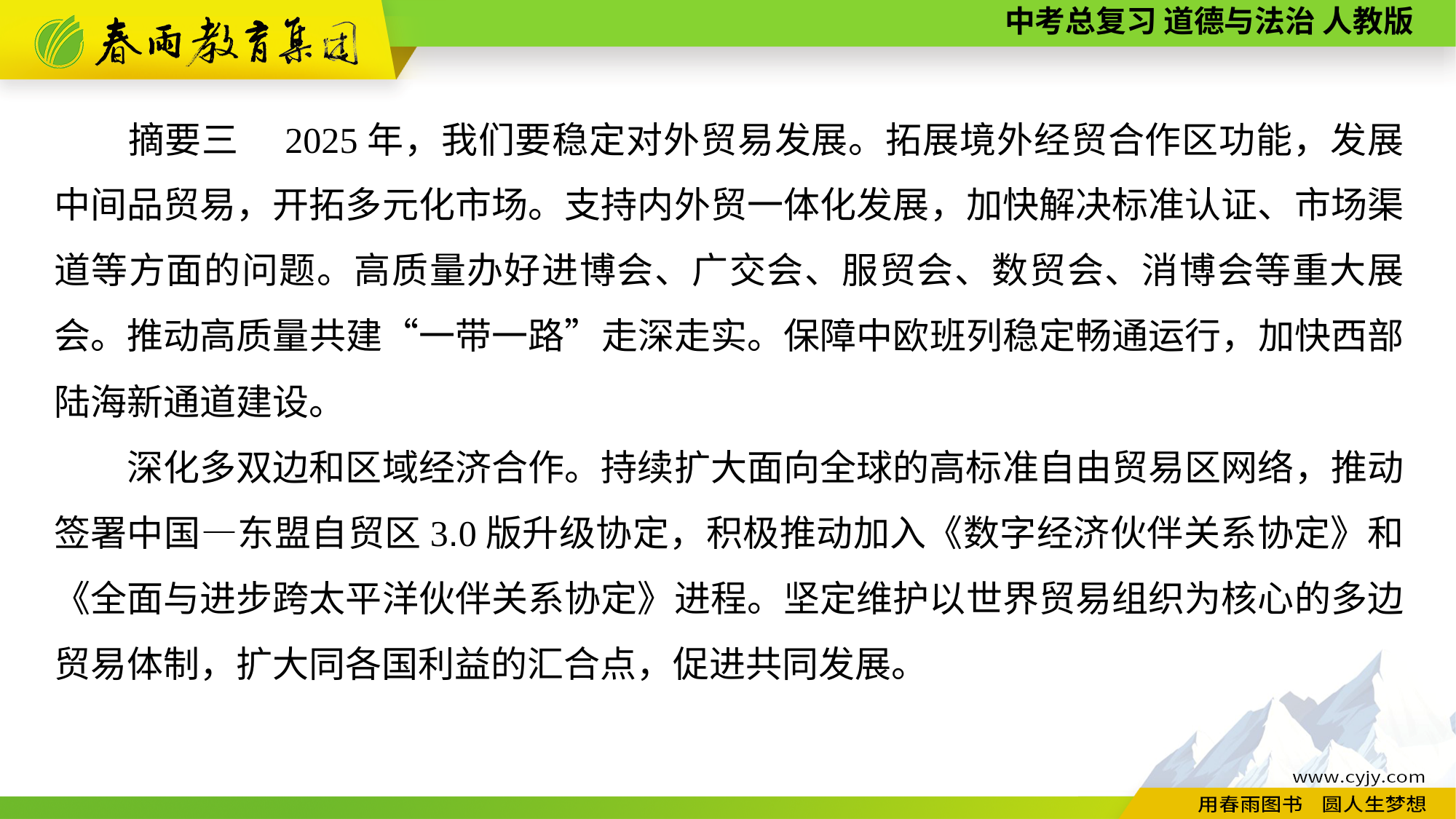

摘要三　2025年，我们要稳定对外贸易发展。拓展境外经贸合作区功能，发展中间品贸易，开拓多元化市场。支持内外贸一体化发展，加快解决标准认证、市场渠道等方面的问题。高质量办好进博会、广交会、服贸会、数贸会、消博会等重大展会。推动高质量共建“一带一路”走深走实。保障中欧班列稳定畅通运行，加快西部陆海新通道建设。
深化多双边和区域经济合作。持续扩大面向全球的高标准自由贸易区网络，推动签署中国—东盟自贸区3.0版升级协定，积极推动加入《数字经济伙伴关系协定》和《全面与进步跨太平洋伙伴关系协定》进程。坚定维护以世界贸易组织为核心的多边贸易体制，扩大同各国利益的汇合点，促进共同发展。